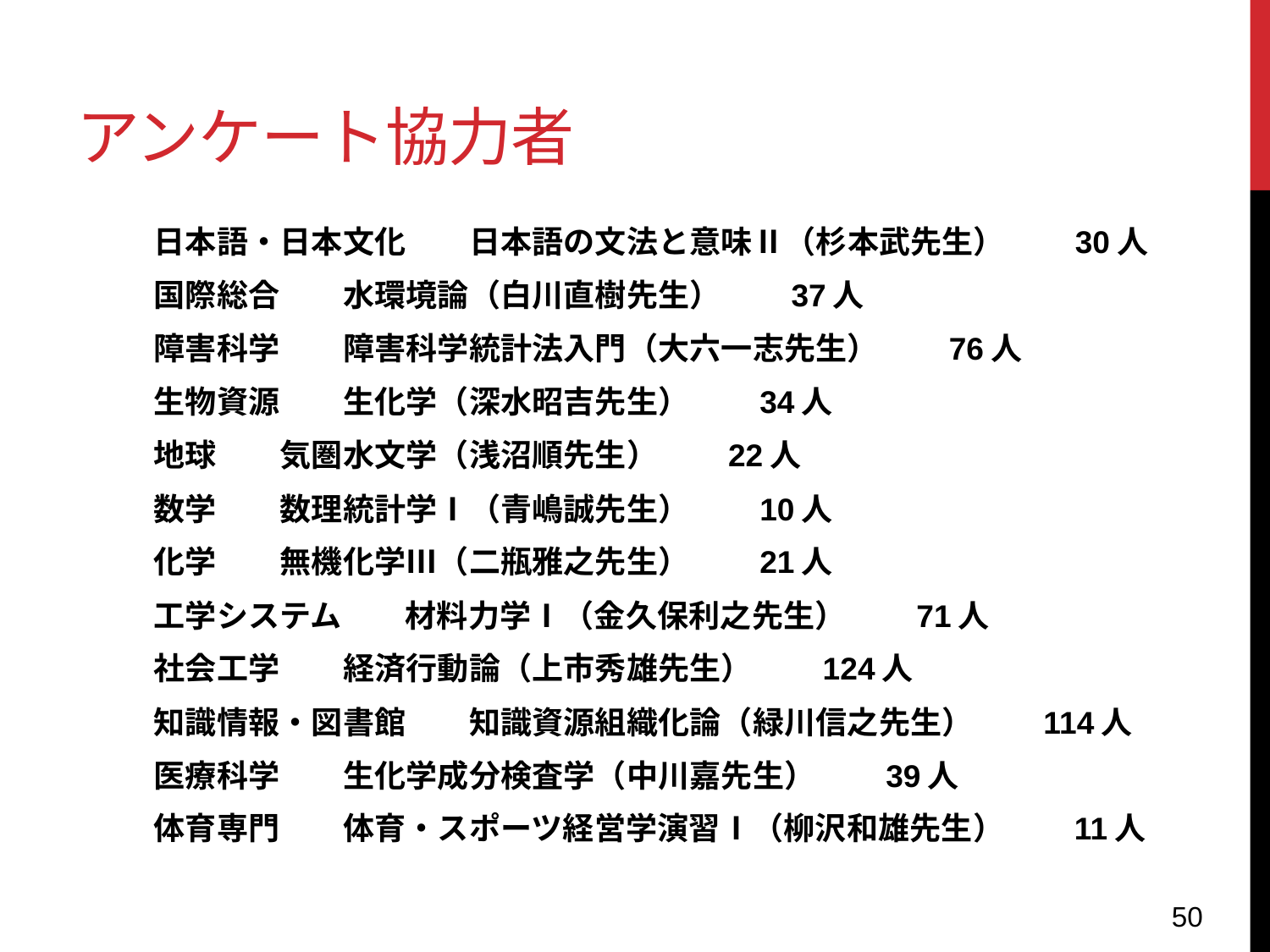

# アンケート協力者
日本語・日本文化　　日本語の文法と意味Ⅱ（杉本武先生）　　30人
国際総合　　水環境論（白川直樹先生）　　37人
障害科学　　障害科学統計法入門（大六一志先生）　　76人
生物資源　　生化学（深水昭吉先生）　　34人
地球　　気圏水文学（浅沼順先生）　　22人
数学　　数理統計学Ⅰ（青嶋誠先生）　　10人
化学　　無機化学Ⅲ（二瓶雅之先生）　　21人
工学システム　　材料力学Ⅰ（金久保利之先生）　　71人
社会工学　　経済行動論（上市秀雄先生）　　124人
知識情報・図書館　　知識資源組織化論（緑川信之先生）　　114人
医療科学　　生化学成分検査学（中川嘉先生）　　39人
体育専門　　体育・スポーツ経営学演習Ⅰ（柳沢和雄先生）　　11人
50